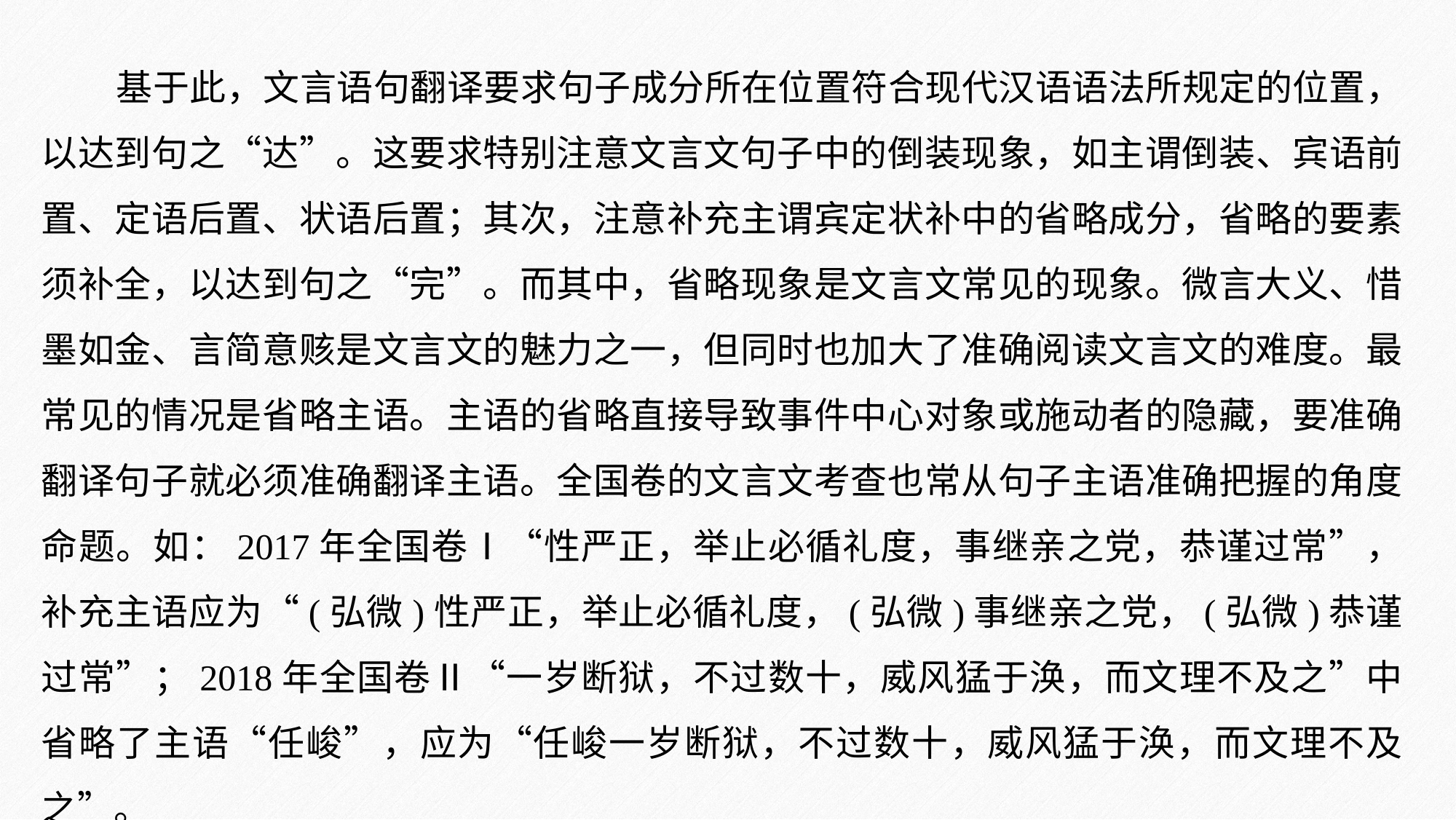

基于此，文言语句翻译要求句子成分所在位置符合现代汉语语法所规定的位置，以达到句之“达”。这要求特别注意文言文句子中的倒装现象，如主谓倒装、宾语前置、定语后置、状语后置；其次，注意补充主谓宾定状补中的省略成分，省略的要素须补全，以达到句之“完”。而其中，省略现象是文言文常见的现象。微言大义、惜墨如金、言简意赅是文言文的魅力之一，但同时也加大了准确阅读文言文的难度。最常见的情况是省略主语。主语的省略直接导致事件中心对象或施动者的隐藏，要准确翻译句子就必须准确翻译主语。全国卷的文言文考查也常从句子主语准确把握的角度命题。如：2017年全国卷Ⅰ“性严正，举止必循礼度，事继亲之党，恭谨过常”，补充主语应为“(弘微)性严正，举止必循礼度，(弘微)事继亲之党，(弘微)恭谨过常”；2018年全国卷Ⅱ“一岁断狱，不过数十，威风猛于涣，而文理不及之”中省略了主语“任峻”，应为“任峻一岁断狱，不过数十，威风猛于涣，而文理不及之”。